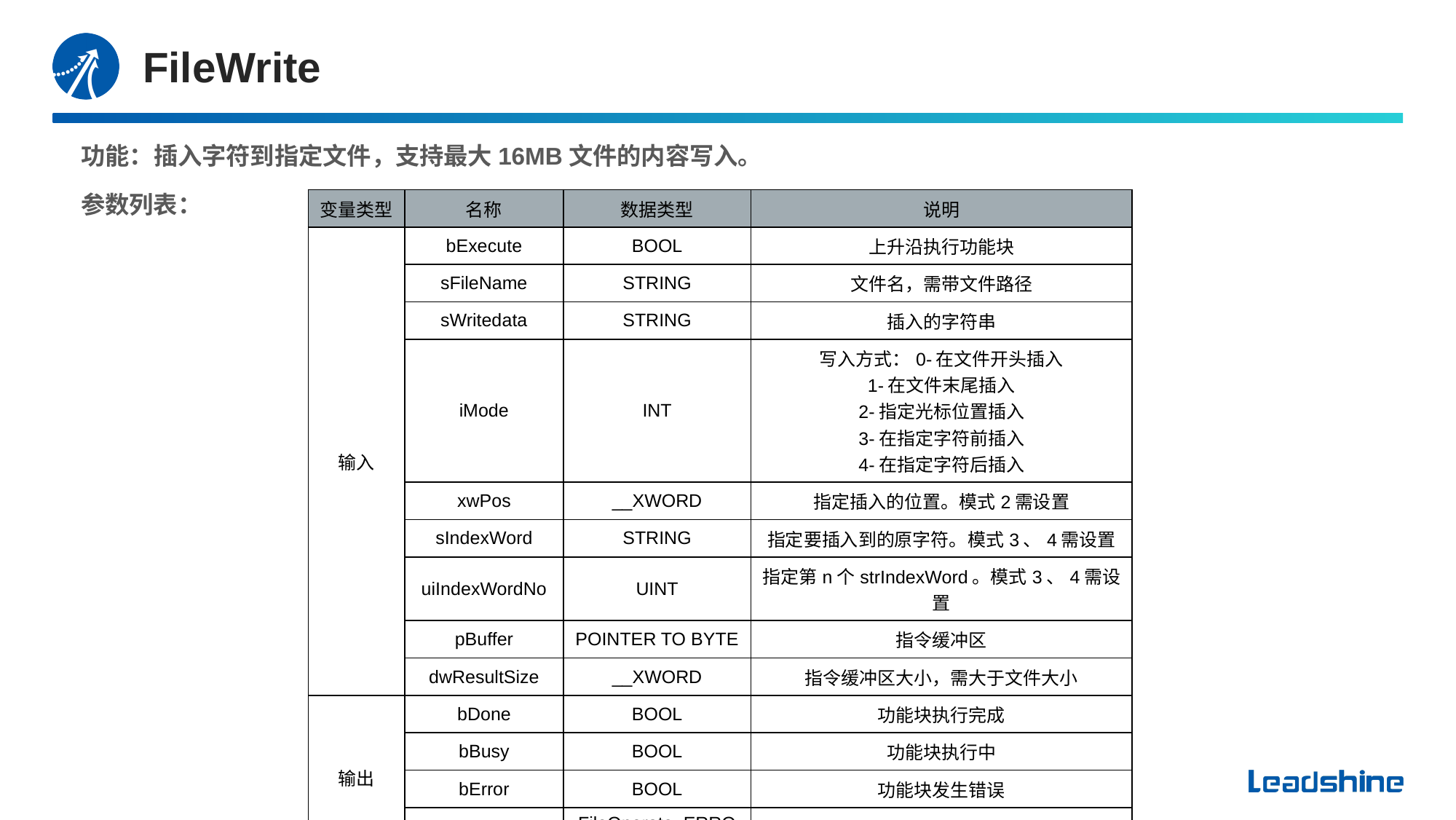

# FileWrite
功能：插入字符到指定文件，支持最大16MB文件的内容写入。
参数列表：
| 变量类型 | 名称 | 数据类型 | 说明 |
| --- | --- | --- | --- |
| 输入 | bExecute | BOOL | 上升沿执行功能块 |
|  | sFileName | STRING | 文件名，需带文件路径 |
|  | sWritedata | STRING | 插入的字符串 |
|  | iMode | INT | 写入方式：0-在文件开头插入 1-在文件末尾插入 2-指定光标位置插入 3-在指定字符前插入 4-在指定字符后插入 |
|  | xwPos | \_\_XWORD | 指定插入的位置。模式2需设置 |
|  | sIndexWord | STRING | 指定要插入到的原字符。模式3、4需设置 |
|  | uiIndexWordNo | UINT | 指定第n个strIndexWord。模式3、4需设置 |
|  | pBuffer | POINTER TO BYTE | 指令缓冲区 |
|  | dwResultSize | \_\_XWORD | 指令缓冲区大小，需大于文件大小 |
| 输出 | bDone | BOOL | 功能块执行完成 |
|  | bBusy | BOOL | 功能块执行中 |
|  | bError | BOOL | 功能块发生错误 |
|  | eErrorID | FileOperate\_ERROR | 错误码 |